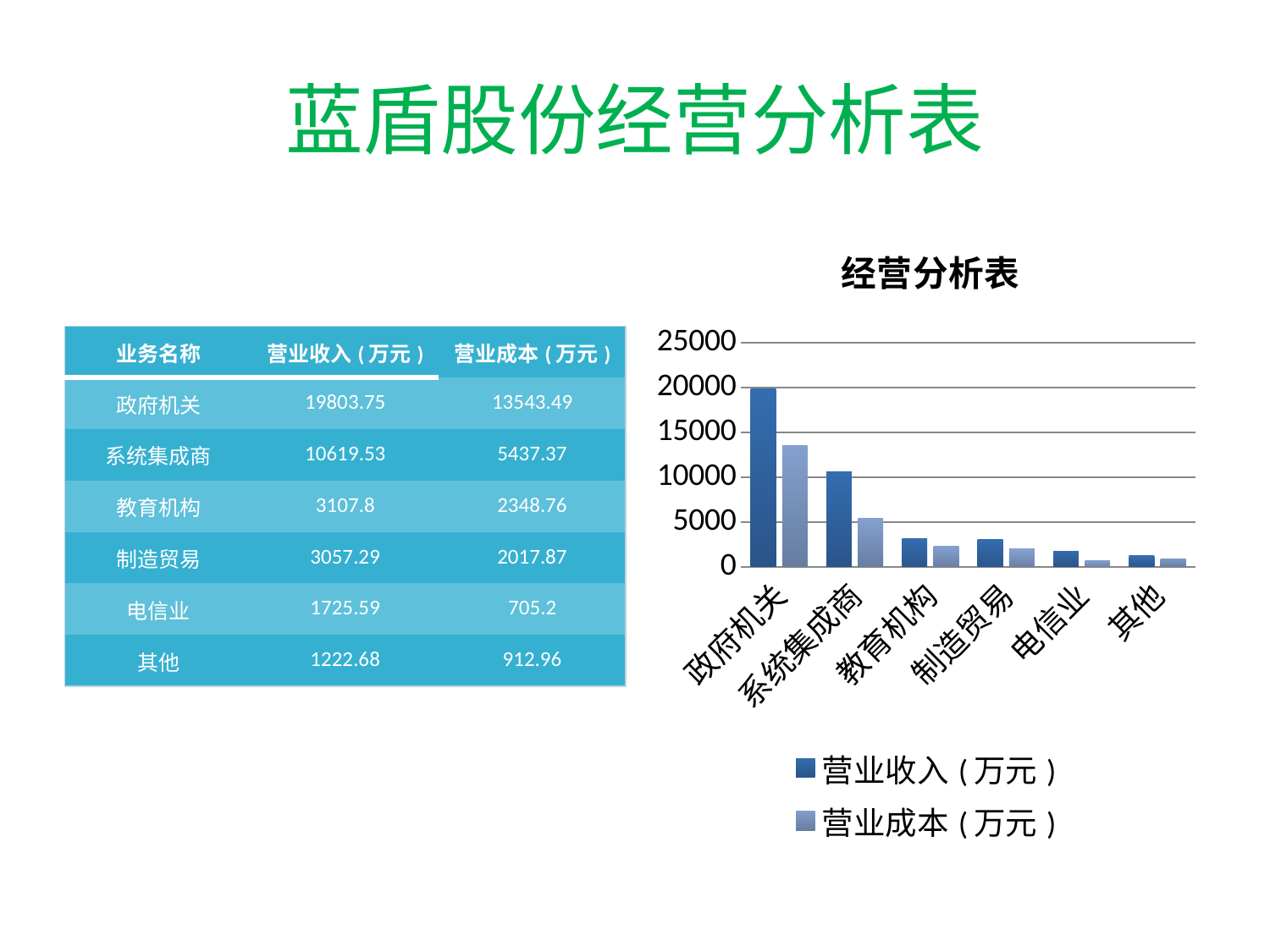

# 蓝盾股份经营分析表

### Chart: 经营分析表

| Category | 营业收入(万元) | 营业成本(万元) |
|---|---|---|
| 政府机关 | 19803.75 | 13543.49 |
| 系统集成商 | 10619.53 | 5437.37 |
| 教育机构 | 3107.8 | 2348.76 |
| 制造贸易 | 3057.29 | 2017.87 |
| 电信业 | 1725.59 | 705.2 |
| 其他 | 1222.68 | 912.96 |
| 业务名称 | 营业收入(万元) | 营业成本(万元) |
| --- | --- | --- |
| 政府机关 | 19803.75 | 13543.49 |
| 系统集成商 | 10619.53 | 5437.37 |
| 教育机构 | 3107.8 | 2348.76 |
| 制造贸易 | 3057.29 | 2017.87 |
| 电信业 | 1725.59 | 705.2 |
| 其他 | 1222.68 | 912.96 |